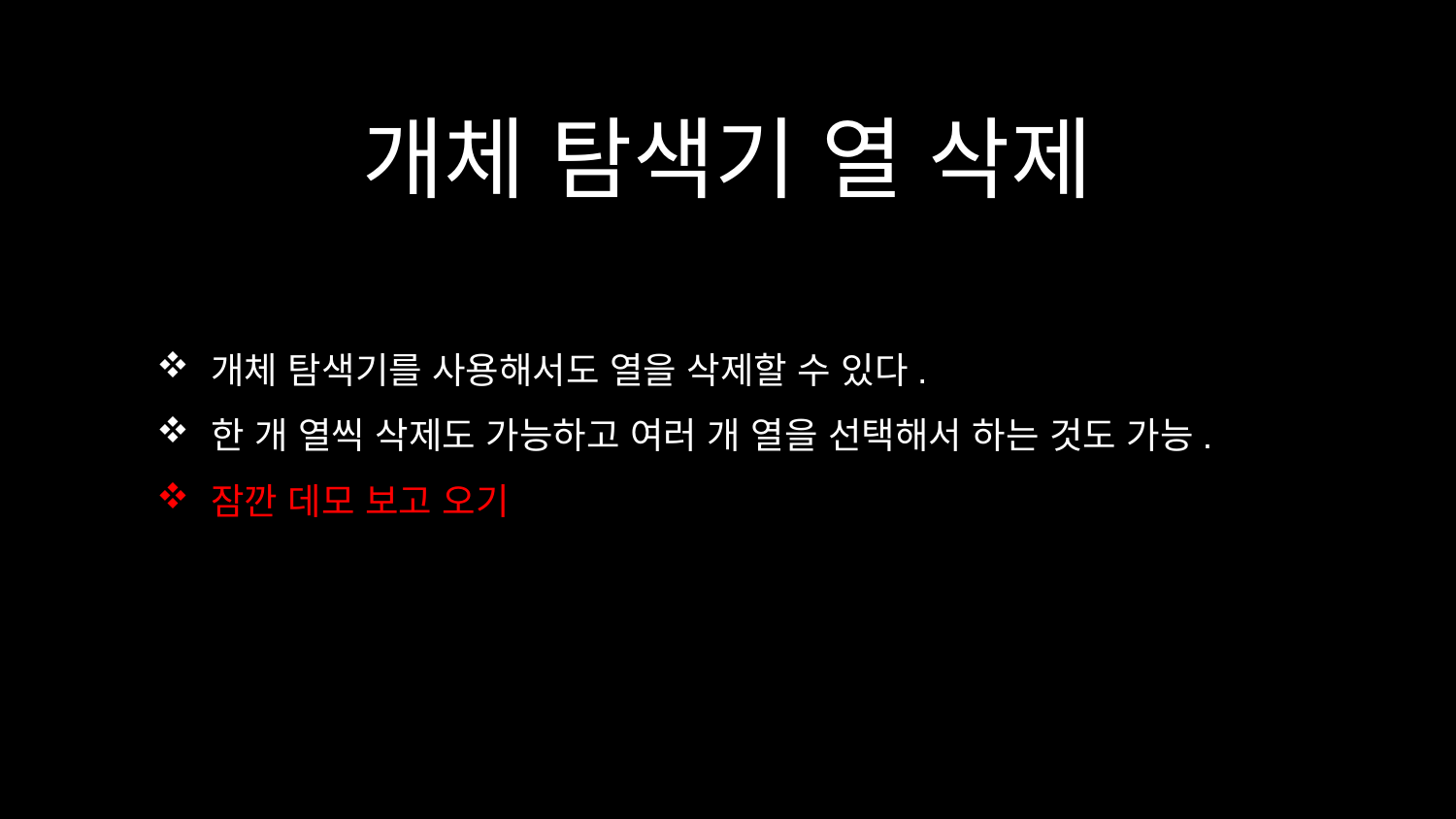

# 개체 탐색기 열 삭제
개체 탐색기를 사용해서도 열을 삭제할 수 있다.
한 개 열씩 삭제도 가능하고 여러 개 열을 선택해서 하는 것도 가능.
잠깐 데모 보고 오기